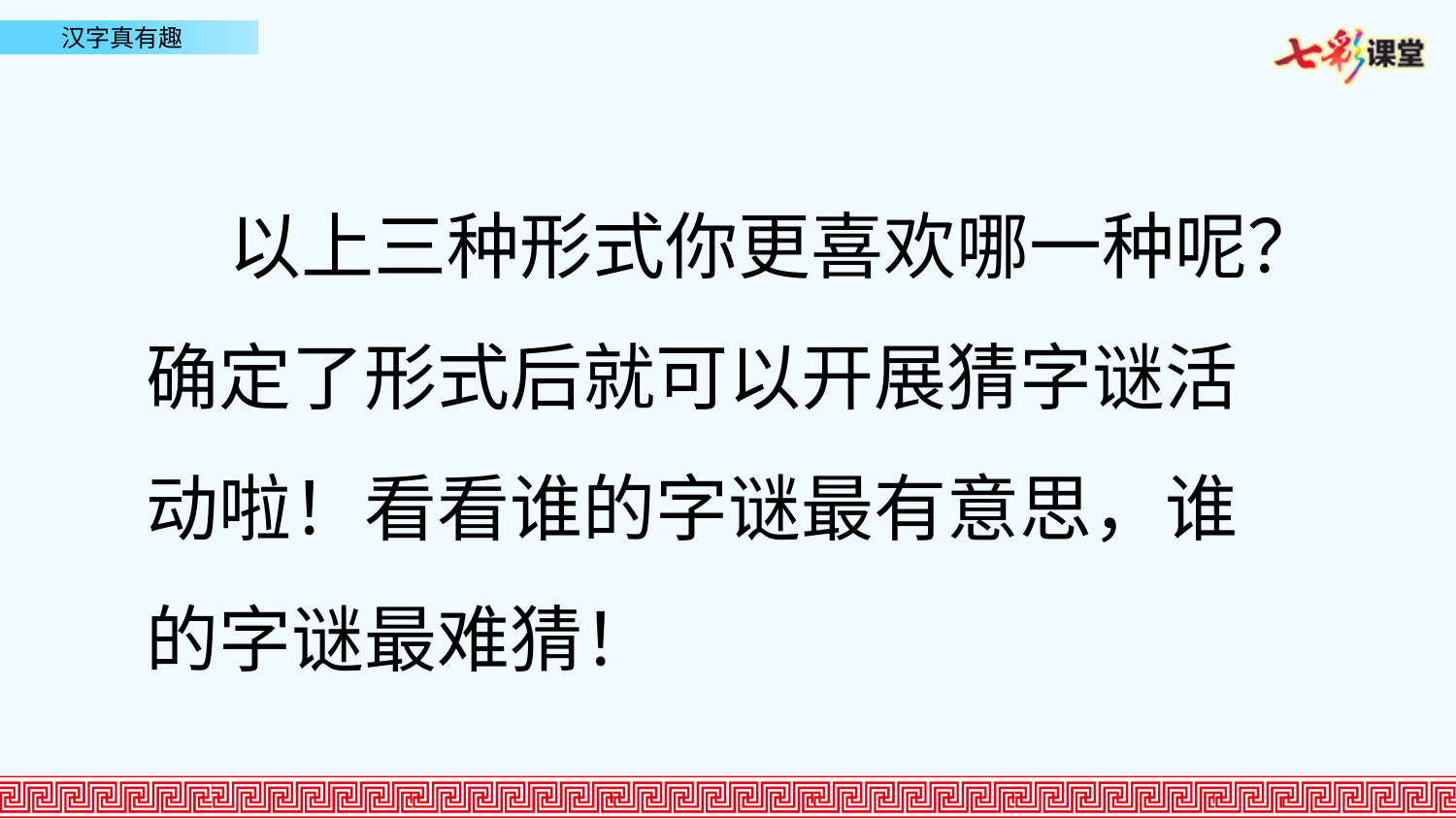

以上三种形式你更喜欢哪一种呢？确定了形式后就可以开展猜字谜活动啦！看看谁的字谜最有意思，谁的字谜最难猜！